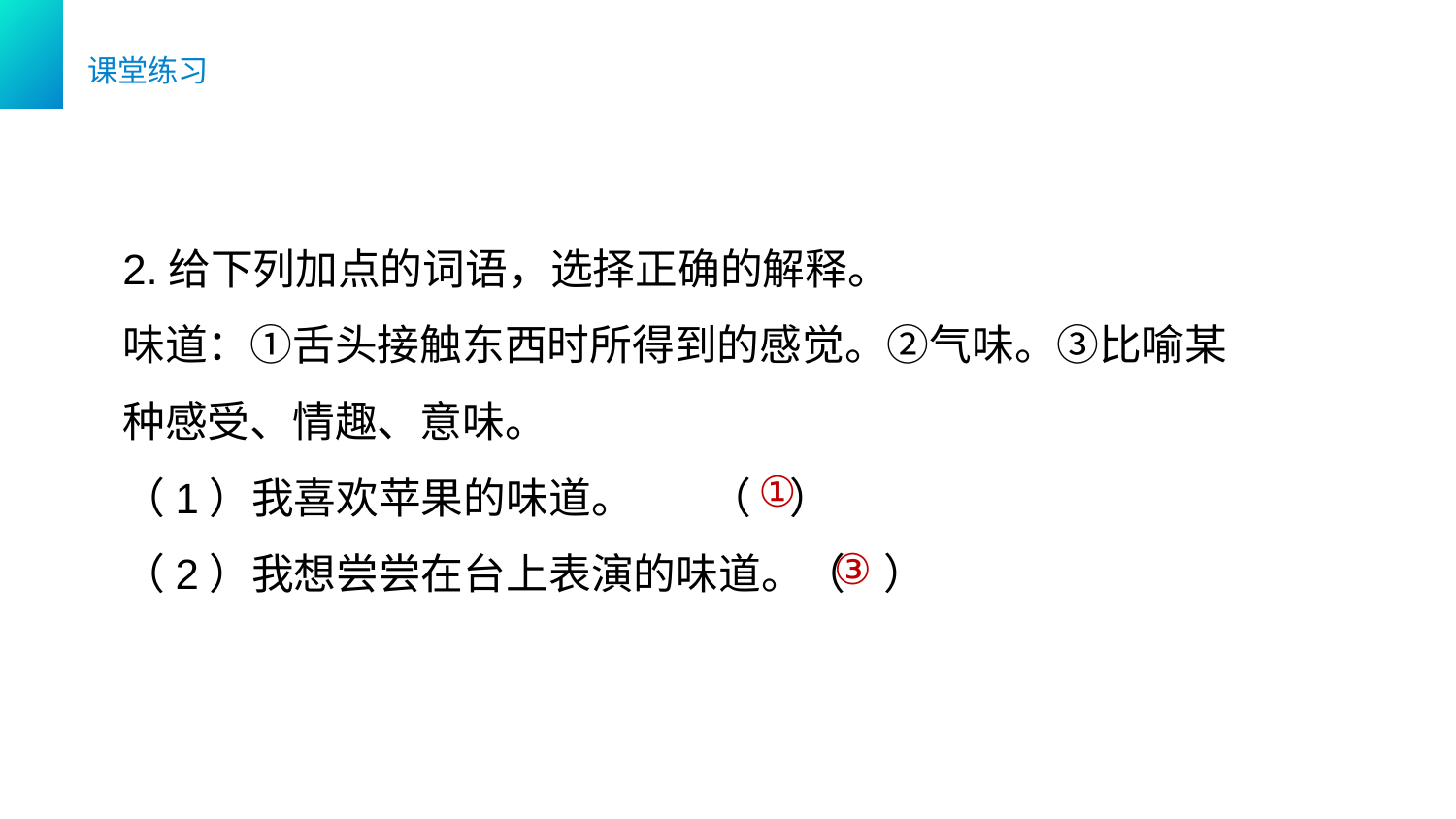

课堂练习
2.给下列加点的词语，选择正确的解释。
味道：①舌头接触东西时所得到的感觉。②气味。③比喻某种感受、情趣、意味。
（1）我喜欢苹果的味道。        （    ）
（2）我想尝尝在台上表演的味道。（    ）
①
③